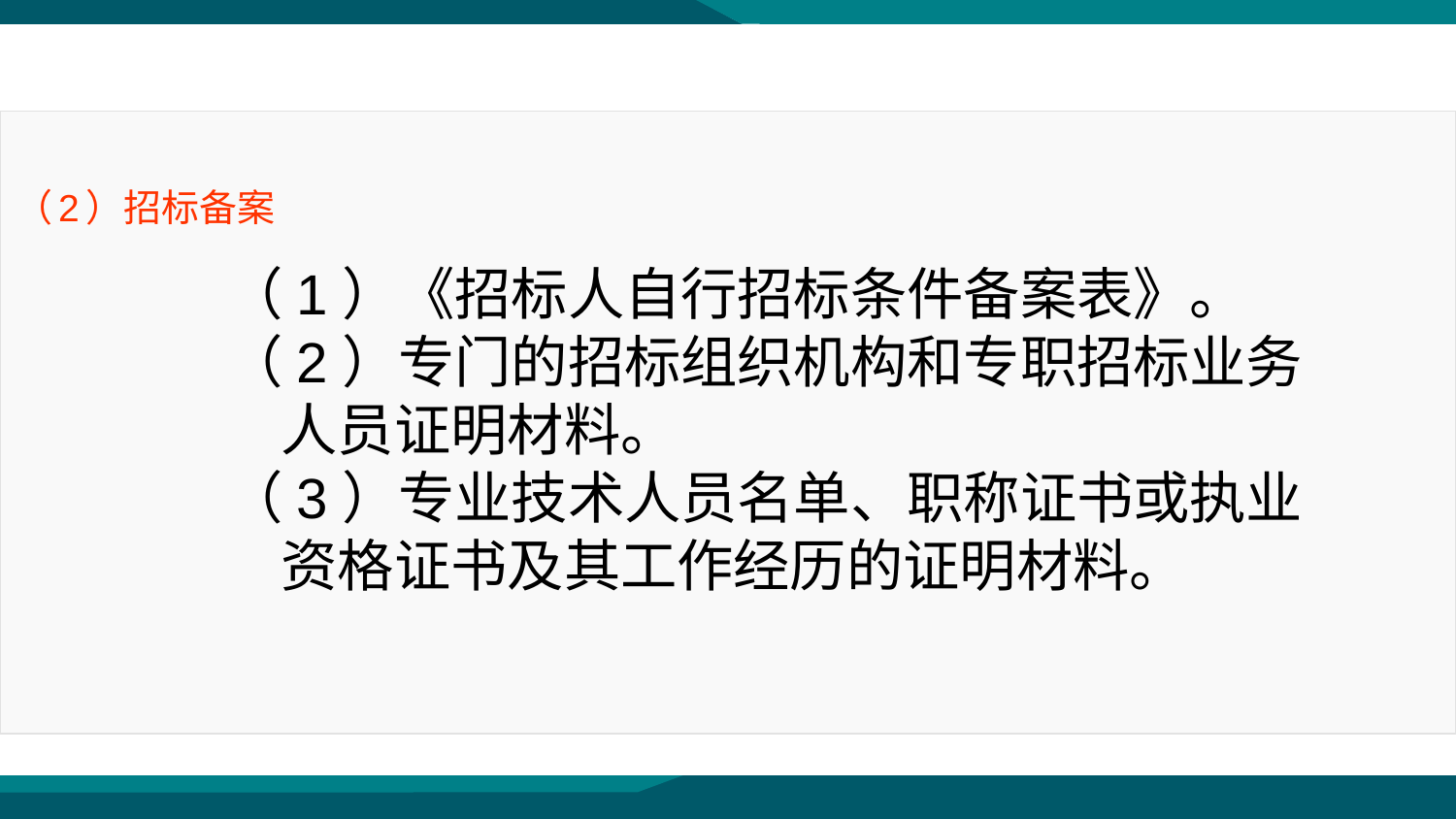

（2）招标备案
（1）《招标人自行招标条件备案表》。
（2）专门的招标组织机构和专职招标业务人员证明材料。
（3）专业技术人员名单、职称证书或执业资格证书及其工作经历的证明材料。